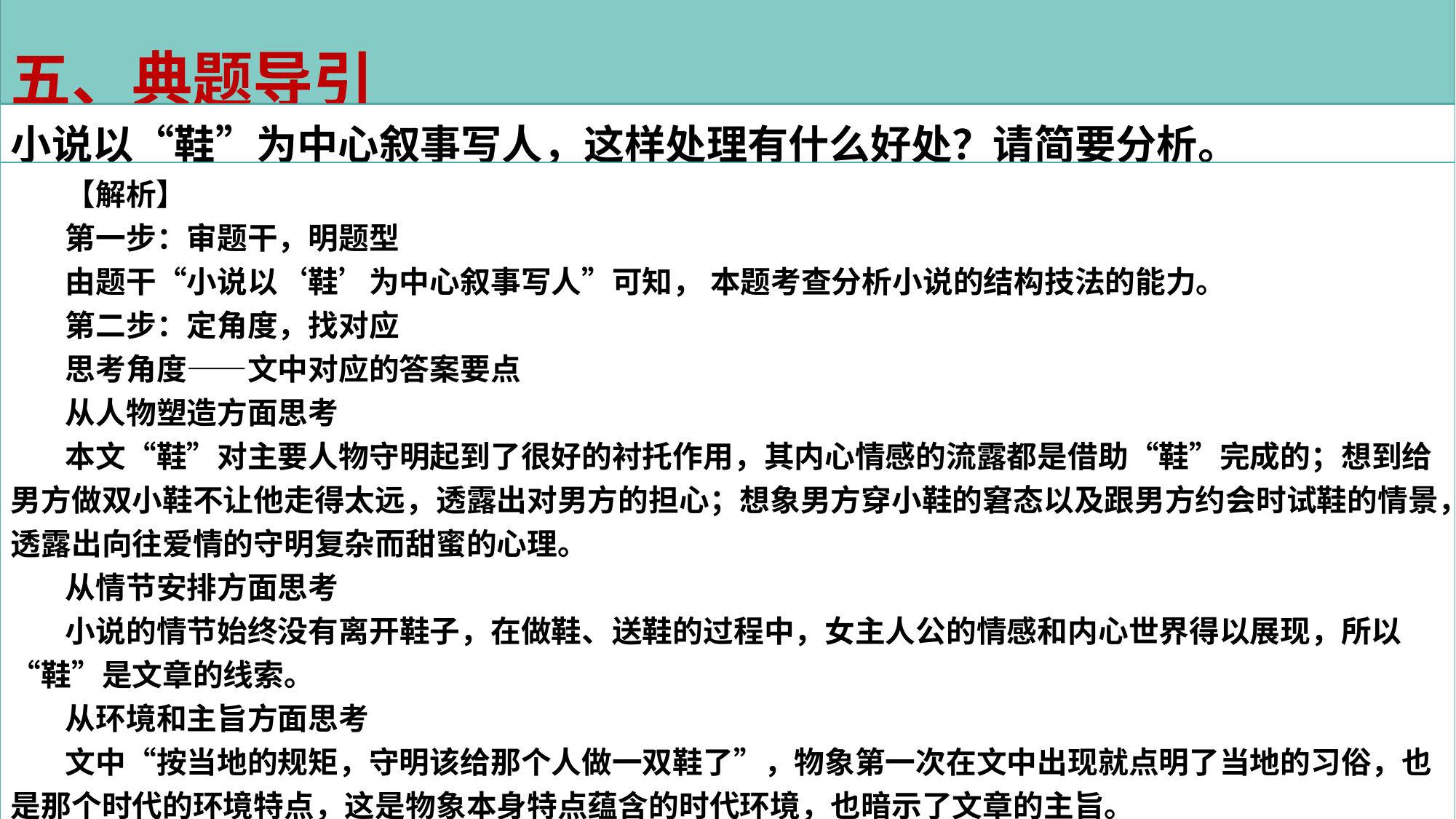

五、典题导引

小说以“鞋”为中心叙事写人，这样处理有什么好处？请简要分析。
【解析】
第一步：审题干，明题型
由题干“小说以‘鞋’为中心叙事写人”可知， 本题考查分析小说的结构技法的能力。
第二步：定角度，找对应
思考角度——文中对应的答案要点
从人物塑造方面思考
本文“鞋”对主要人物守明起到了很好的衬托作用，其内心情感的流露都是借助“鞋”完成的；想到给男方做双小鞋不让他走得太远，透露出对男方的担心；想象男方穿小鞋的窘态以及跟男方约会时试鞋的情景，透露出向往爱情的守明复杂而甜蜜的心理。
从情节安排方面思考
小说的情节始终没有离开鞋子，在做鞋、送鞋的过程中，女主人公的情感和内心世界得以展现，所以“鞋”是文章的线索。
从环境和主旨方面思考
文中“按当地的规矩，守明该给那个人做一双鞋了”，物象第一次在文中出现就点明了当地的习俗，也是那个时代的环境特点，这是物象本身特点蕴含的时代环境，也暗示了文章的主旨。